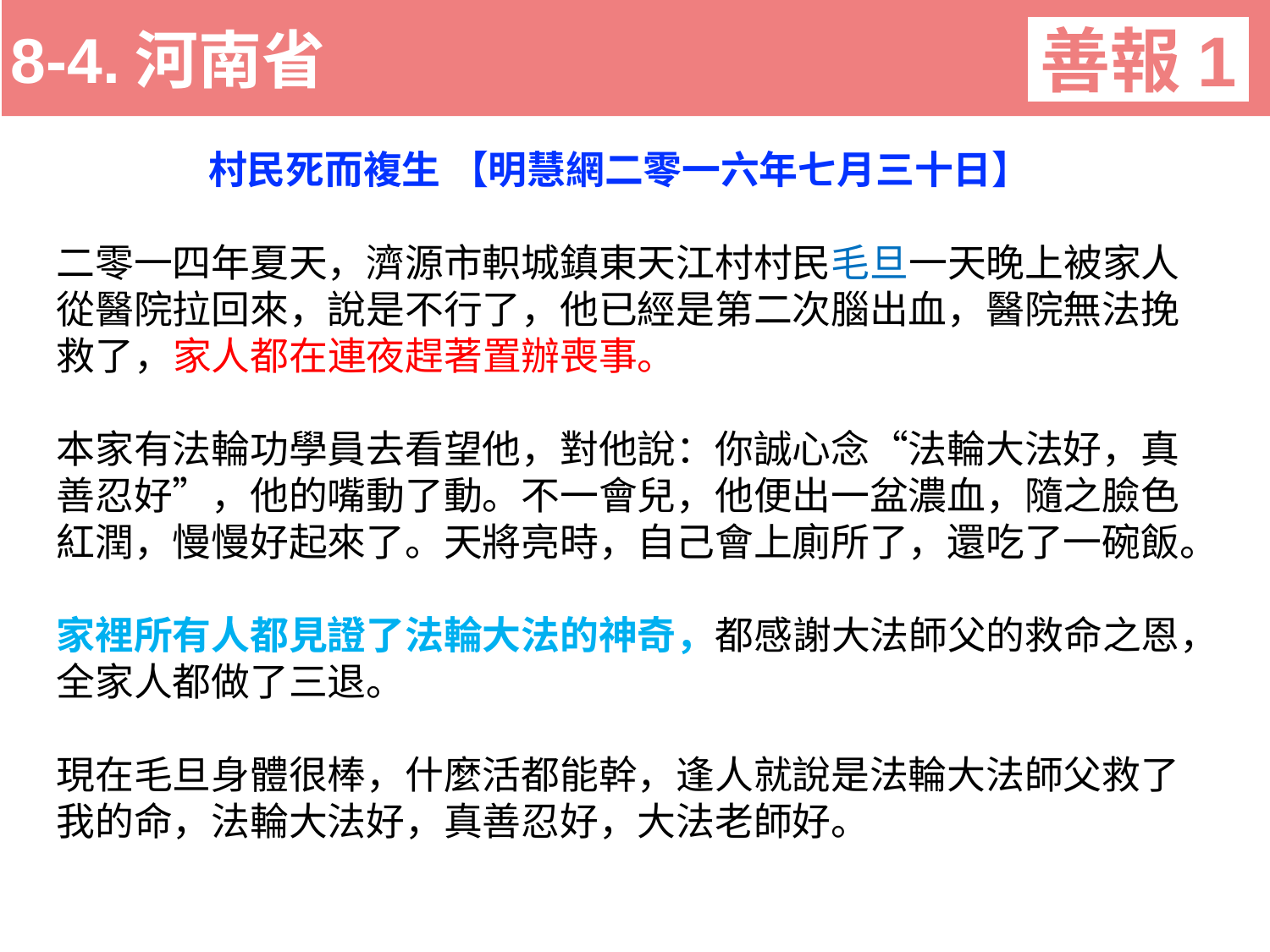

8-4.河南省
善報1
11-3. XX市官員惡報實例
村民死而複生 【明慧網二零一六年七月三十日】

二零一四年夏天，濟源市軹城鎮東天江村村民毛旦一天晚上被家人從醫院拉回來，說是不行了，他已經是第二次腦出血，醫院無法挽救了，家人都在連夜趕著置辦喪事。

本家有法輪功學員去看望他，對他說：你誠心念“法輪大法好，真善忍好”，他的嘴動了動。不一會兒，他便出一盆濃血，隨之臉色紅潤，慢慢好起來了。天將亮時，自己會上廁所了，還吃了一碗飯。

家裡所有人都見證了法輪大法的神奇，都感謝大法師父的救命之恩，全家人都做了三退。

現在毛旦身體很棒，什麼活都能幹，逢人就說是法輪大法師父救了我的命，法輪大法好，真善忍好，大法老師好。